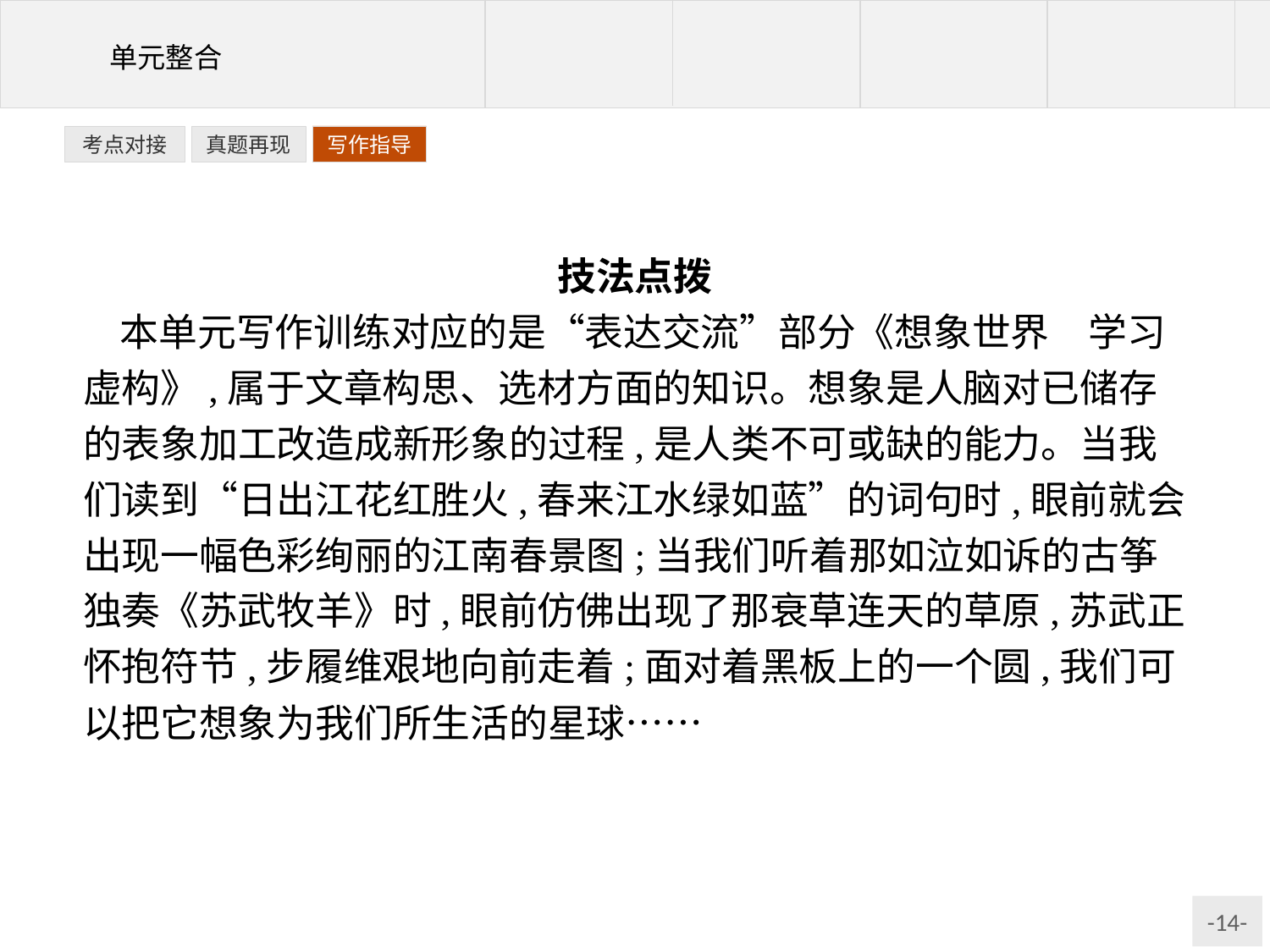

写作指导
考点对接
真题再现
技法点拨
本单元写作训练对应的是“表达交流”部分《想象世界　学习虚构》,属于文章构思、选材方面的知识。想象是人脑对已储存的表象加工改造成新形象的过程,是人类不可或缺的能力。当我们读到“日出江花红胜火,春来江水绿如蓝”的词句时,眼前就会出现一幅色彩绚丽的江南春景图;当我们听着那如泣如诉的古筝独奏《苏武牧羊》时,眼前仿佛出现了那衰草连天的草原,苏武正怀抱符节,步履维艰地向前走着;面对着黑板上的一个圆,我们可以把它想象为我们所生活的星球……